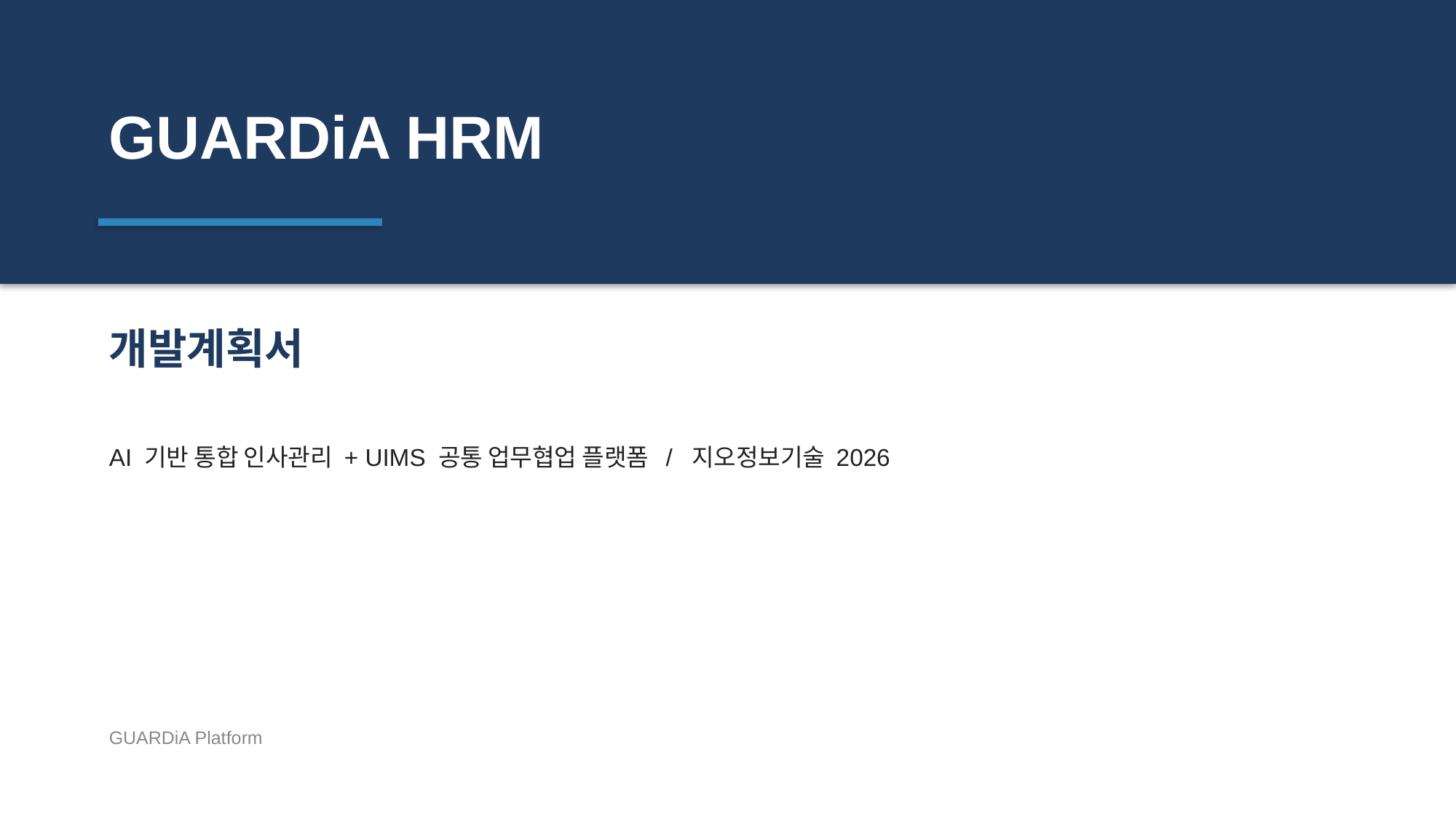

GUARDiA HRM

개발계획서
AI 기반 통합 인사관리 + UIMS 공통 업무협업 플랫폼  /  지오정보기술 2026
GUARDiA Platform